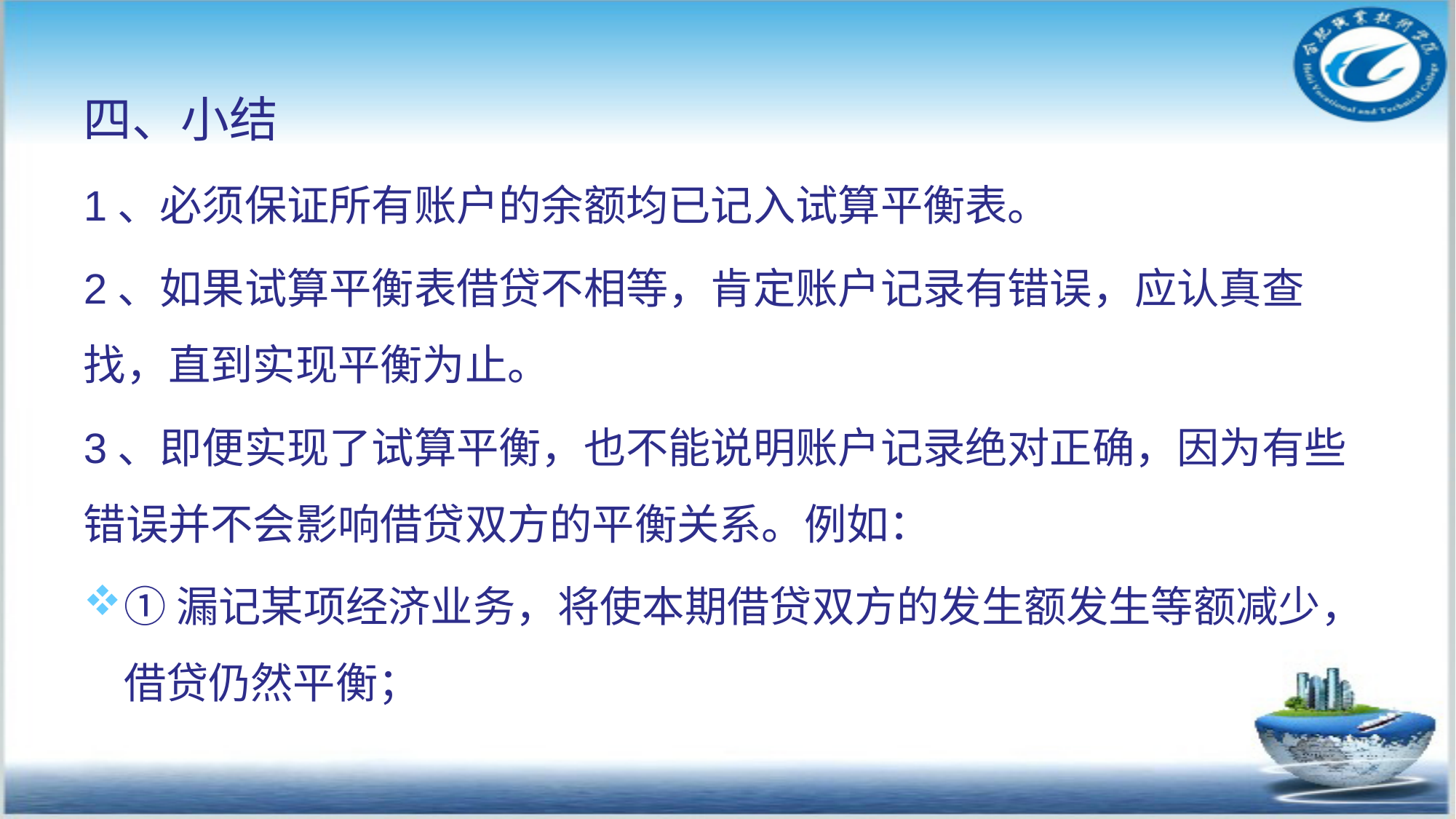

四、小结
1、必须保证所有账户的余额均已记入试算平衡表。
2、如果试算平衡表借贷不相等，肯定账户记录有错误，应认真查找，直到实现平衡为止。
3、即便实现了试算平衡，也不能说明账户记录绝对正确，因为有些错误并不会影响借贷双方的平衡关系。例如：
①漏记某项经济业务，将使本期借贷双方的发生额发生等额减少，借贷仍然平衡；

25